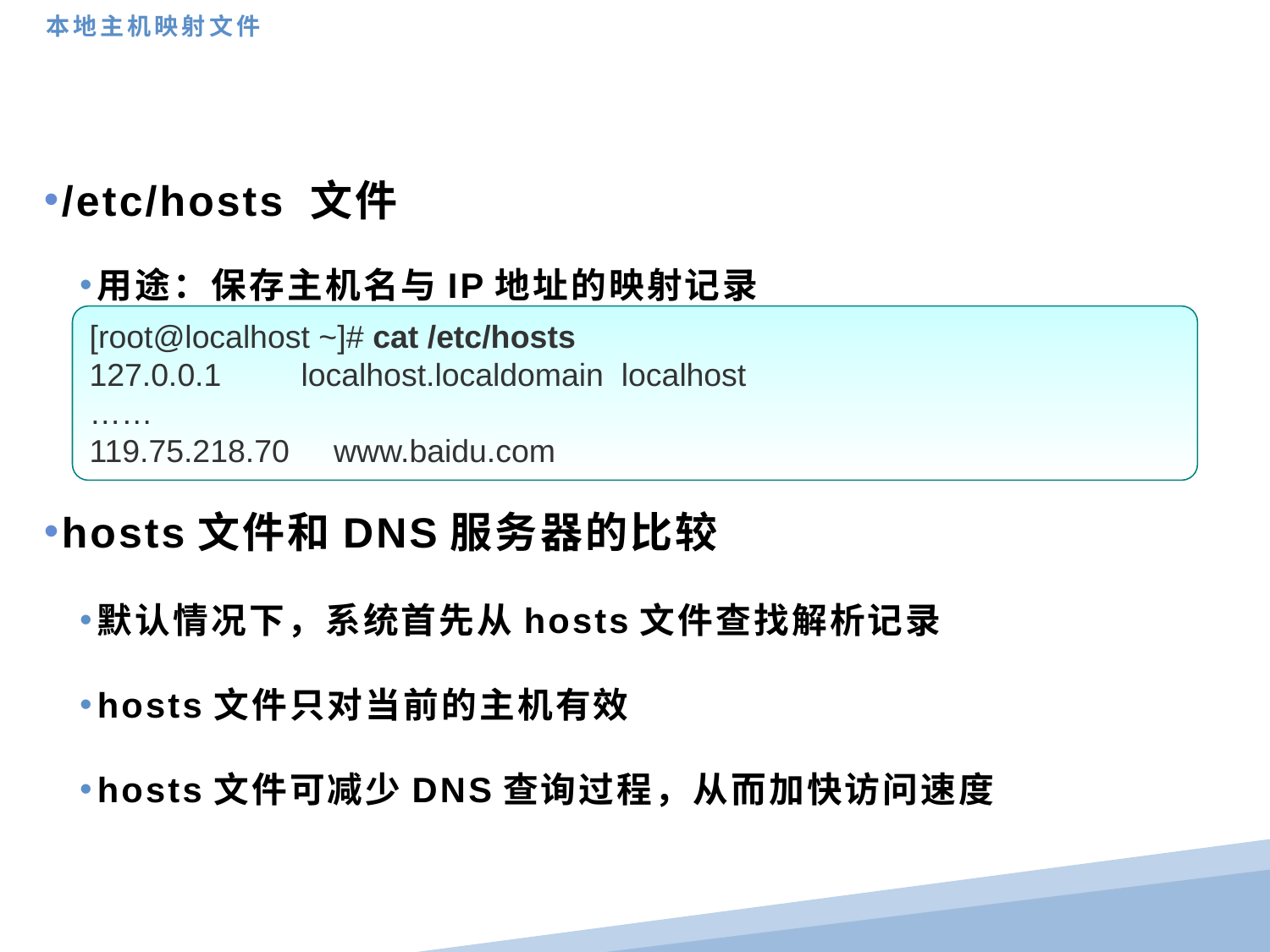

本地主机映射文件
/etc/hosts 文件
用途：保存主机名与IP地址的映射记录

hosts文件和DNS服务器的比较
默认情况下，系统首先从hosts文件查找解析记录
hosts文件只对当前的主机有效
hosts文件可减少DNS查询过程，从而加快访问速度
[root@localhost ~]# cat /etc/hosts
127.0.0.1         localhost.localdomain  localhost
……
119.75.218.70     www.baidu.com